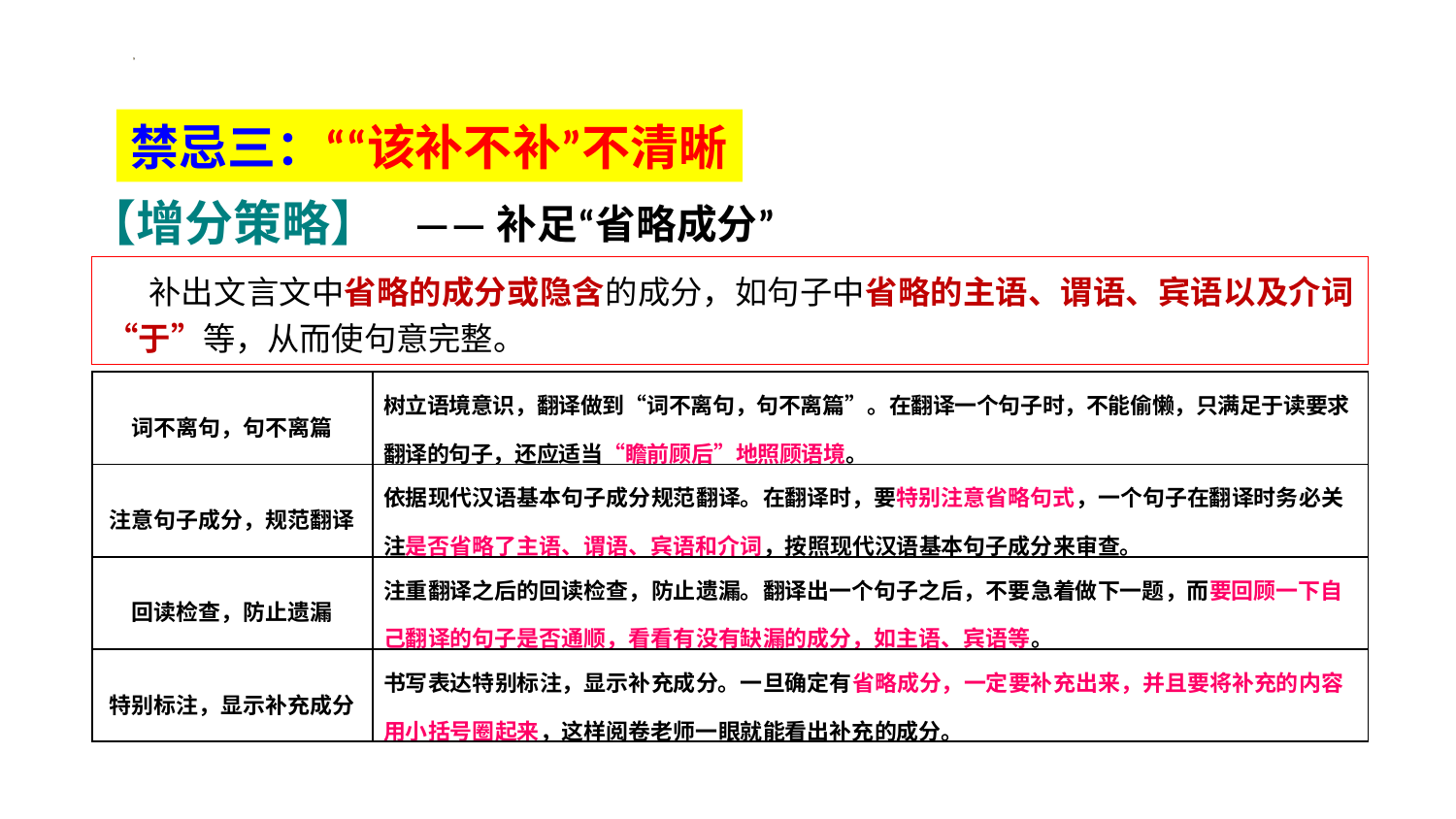

禁忌三：““该补不补”不清晰
【增分策略】
——补足“省略成分”
补出文言文中省略的成分或隐含的成分，如句子中省略的主语、谓语、宾语以及介词“于”等，从而使句意完整。
| 词不离句，句不离篇 | 树立语境意识，翻译做到“词不离句，句不离篇”。在翻译一个句子时，不能偷懒，只满足于读要求翻译的句子，还应适当“瞻前顾后”地照顾语境。 |
| --- | --- |
| 注意句子成分，规范翻译 | 依据现代汉语基本句子成分规范翻译。在翻译时，要特别注意省略句式，一个句子在翻译时务必关注是否省略了主语、谓语、宾语和介词，按照现代汉语基本句子成分来审查。 |
| 回读检查，防止遗漏 | 注重翻译之后的回读检查，防止遗漏。翻译出一个句子之后，不要急着做下一题，而要回顾一下自己翻译的句子是否通顺，看看有没有缺漏的成分，如主语、宾语等。 |
| 特别标注，显示补充成分 | 书写表达特别标注，显示补充成分。一旦确定有省略成分，一定要补充出来，并且要将补充的内容用小括号圈起来，这样阅卷老师一眼就能看出补充的成分。 |